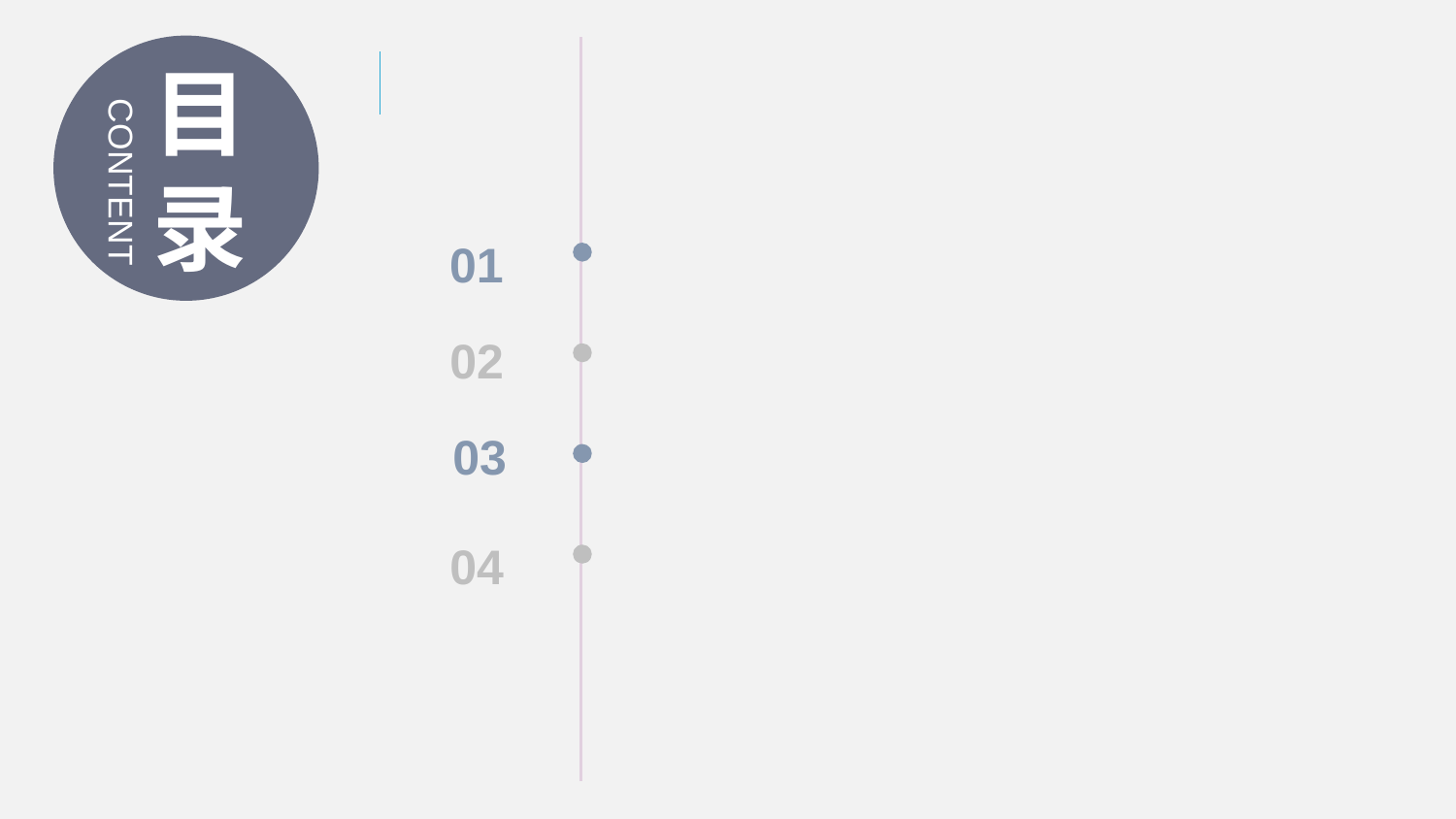

目
录
CONTENT
01

02

03

04